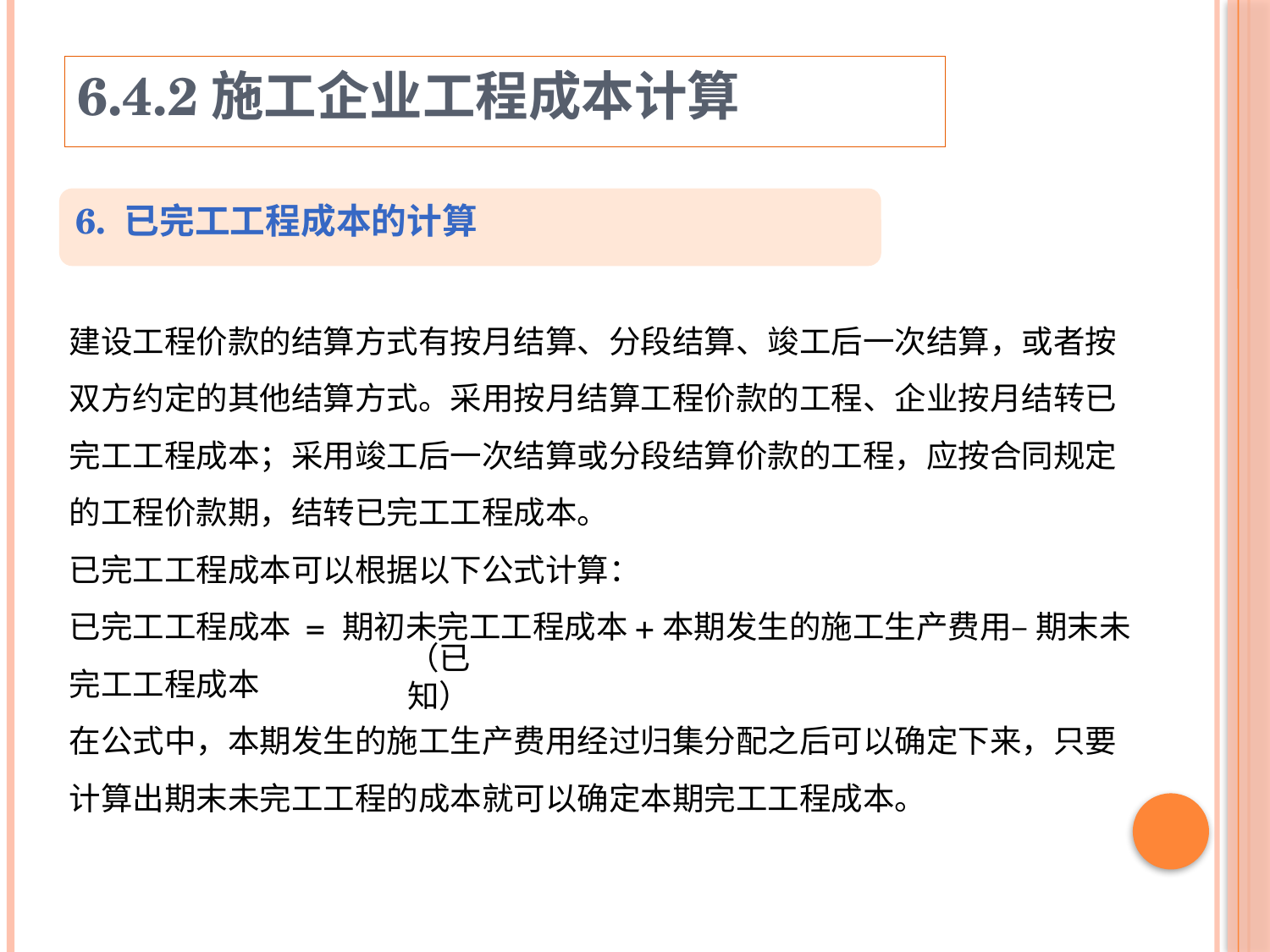

6.4.2施工企业工程成本计算
6. 已完工工程成本的计算
建设工程价款的结算方式有按月结算、分段结算、竣工后一次结算，或者按双方约定的其他结算方式。采用按月结算工程价款的工程、企业按月结转已完工工程成本；采用竣工后一次结算或分段结算价款的工程，应按合同规定的工程价款期，结转已完工工程成本。
已完工工程成本可以根据以下公式计算：
已完工工程成本 = 期初未完工工程成本+本期发生的施工生产费用– 期末未完工工程成本
在公式中，本期发生的施工生产费用经过归集分配之后可以确定下来，只要计算出期末未完工工程的成本就可以确定本期完工工程成本。
（已知）